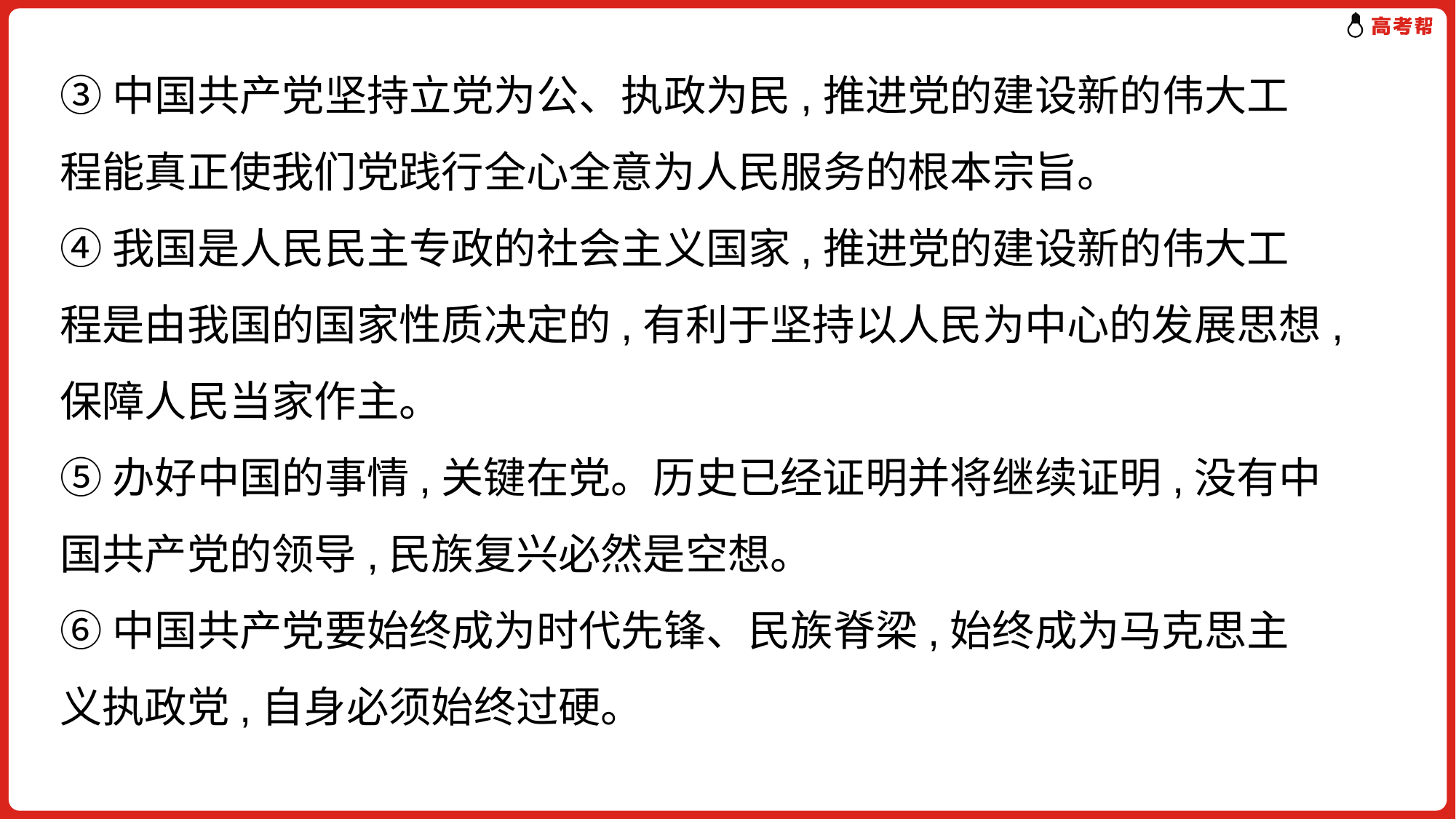

③中国共产党坚持立党为公、执政为民,推进党的建设新的伟大工程能真正使我们党践行全心全意为人民服务的根本宗旨。
④我国是人民民主专政的社会主义国家,推进党的建设新的伟大工程是由我国的国家性质决定的,有利于坚持以人民为中心的发展思想,保障人民当家作主。
⑤办好中国的事情,关键在党。历史已经证明并将继续证明,没有中国共产党的领导,民族复兴必然是空想。
⑥中国共产党要始终成为时代先锋、民族脊梁,始终成为马克思主义执政党,自身必须始终过硬。